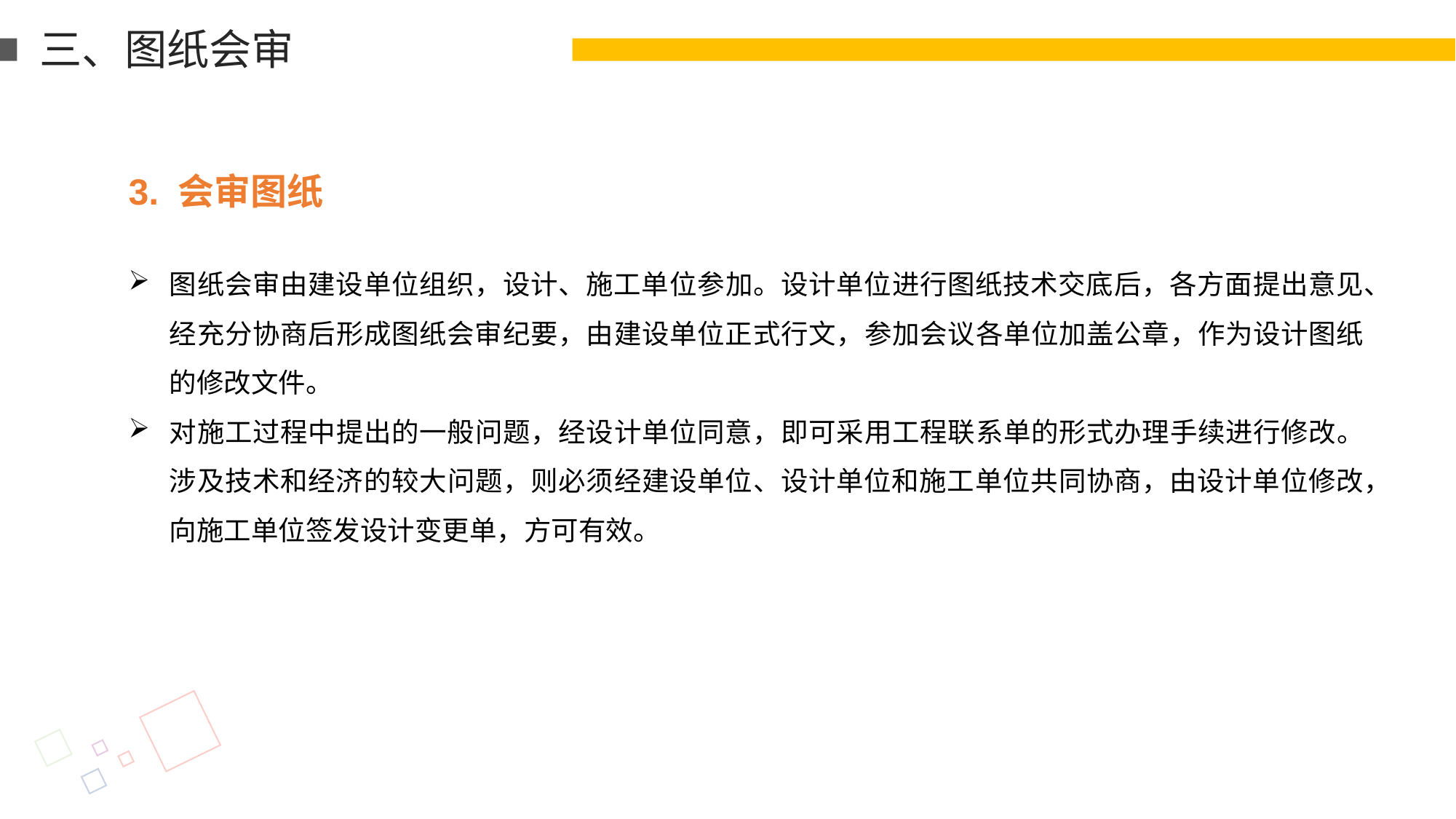

三、图纸会审
3. 会审图纸
图纸会审由建设单位组织，设计、施工单位参加。设计单位进行图纸技术交底后，各方面提出意见、经充分协商后形成图纸会审纪要，由建设单位正式行文，参加会议各单位加盖公章，作为设计图纸的修改文件。
对施工过程中提出的一般问题，经设计单位同意，即可采用工程联系单的形式办理手续进行修改。涉及技术和经济的较大问题，则必须经建设单位、设计单位和施工单位共同协商，由设计单位修改，向施工单位签发设计变更单，方可有效。